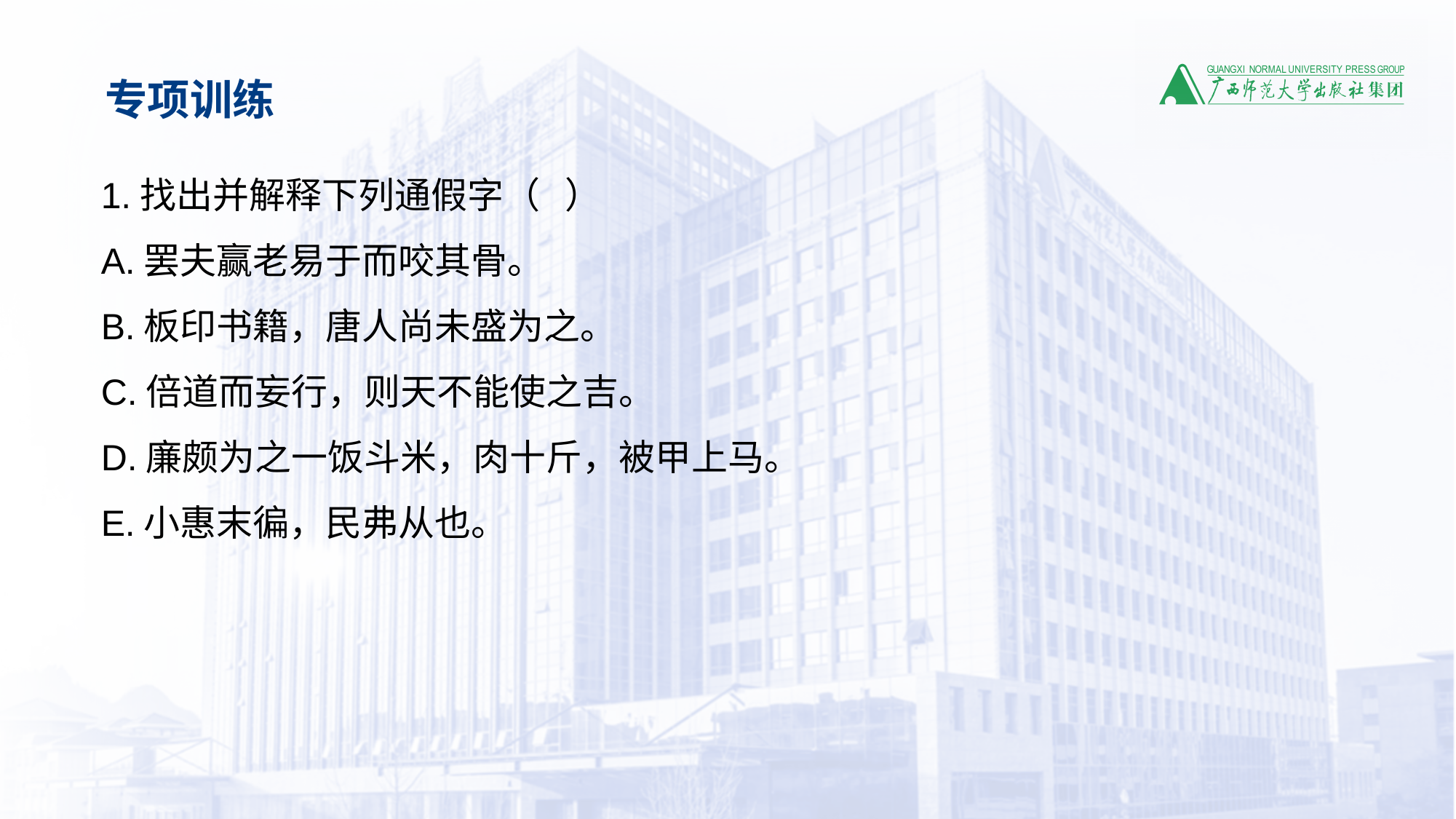

专项训练
1.找出并解释下列通假字（   ）
A.罢夫赢老易于而咬其骨。
B.板印书籍，唐人尚未盛为之。
C.倍道而妄行，则天不能使之吉。
D.廉颇为之一饭斗米，肉十斤，被甲上马。
E.小惠末徧，民弗从也。